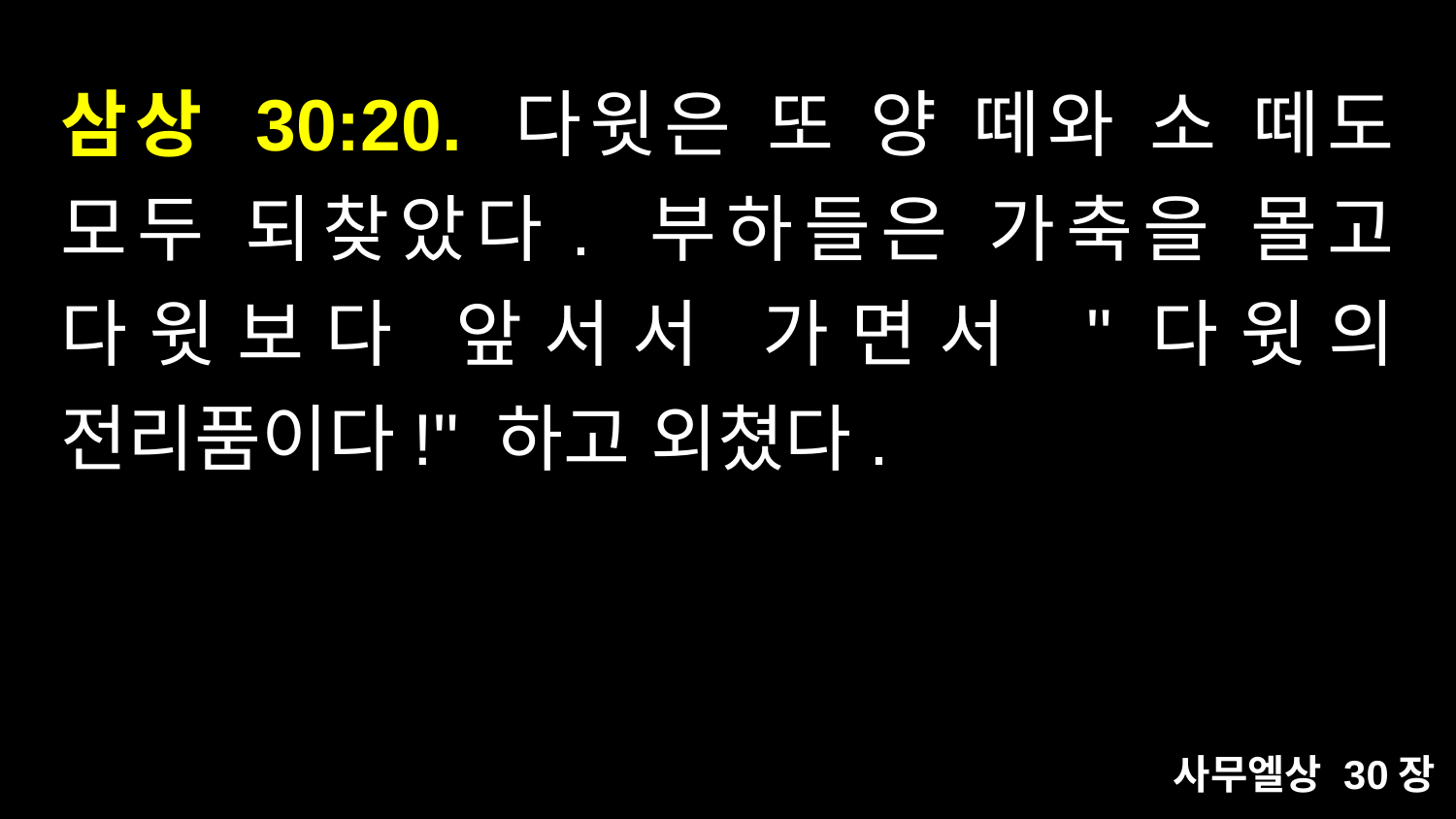

# 삼상 30:20. 다윗은 또 양 떼와 소 떼도 모두 되찾았다. 부하들은 가축을 몰고 다윗보다 앞서서 가면서 "다윗의 전리품이다!" 하고 외쳤다.
사무엘상 30장